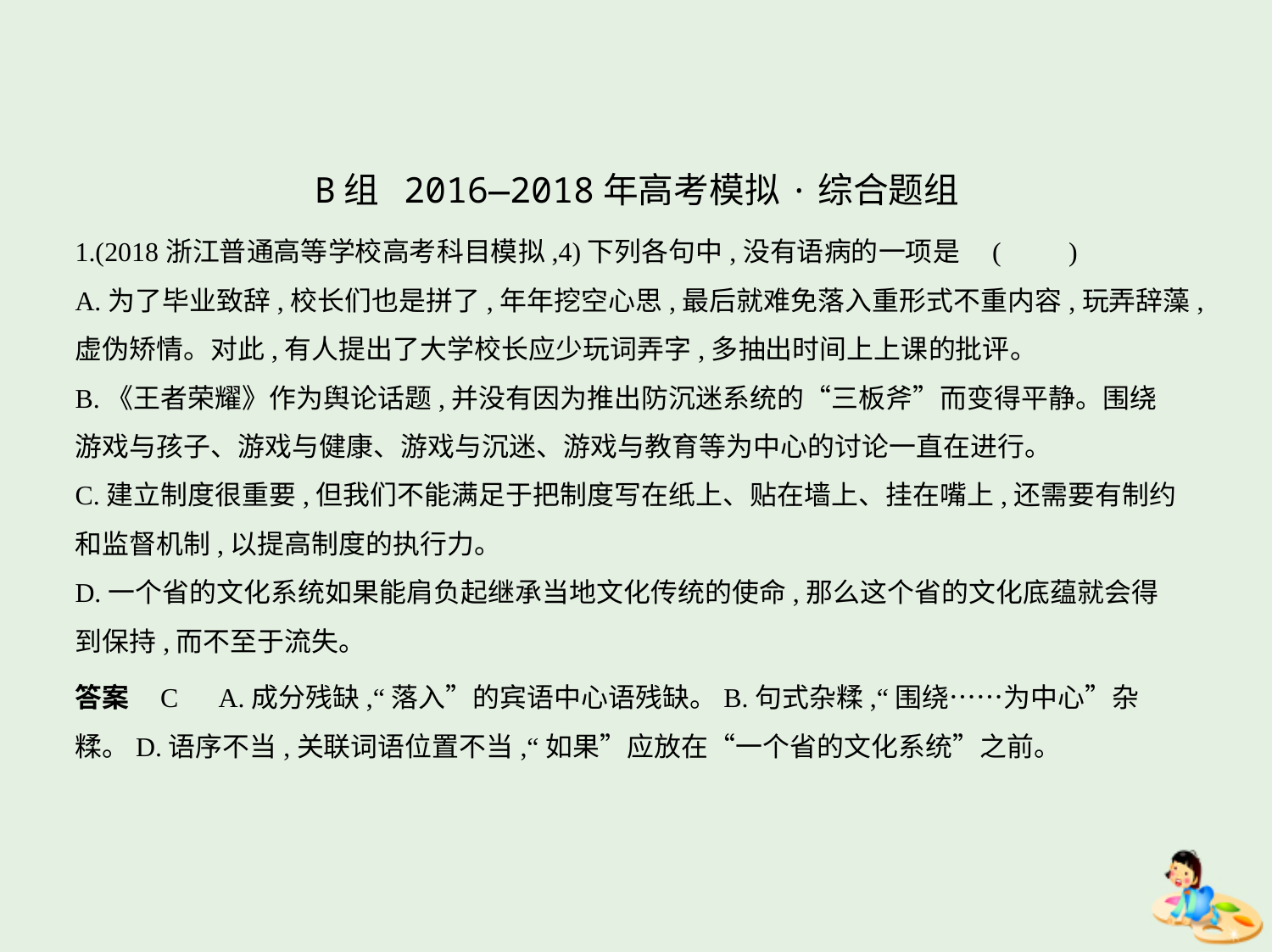

B组  2016—2018年高考模拟·综合题组
1.(2018浙江普通高等学校高考科目模拟,4)下列各句中,没有语病的一项是 (　　)
A.为了毕业致辞,校长们也是拼了,年年挖空心思,最后就难免落入重形式不重内容,玩弄辞藻,
虚伪矫情。对此,有人提出了大学校长应少玩词弄字,多抽出时间上上课的批评。
B.《王者荣耀》作为舆论话题,并没有因为推出防沉迷系统的“三板斧”而变得平静。围绕
游戏与孩子、游戏与健康、游戏与沉迷、游戏与教育等为中心的讨论一直在进行。
C.建立制度很重要,但我们不能满足于把制度写在纸上、贴在墙上、挂在嘴上,还需要有制约
和监督机制,以提高制度的执行力。
D.一个省的文化系统如果能肩负起继承当地文化传统的使命,那么这个省的文化底蕴就会得
到保持,而不至于流失。
答案    C　A.成分残缺,“落入”的宾语中心语残缺。B.句式杂糅,“围绕……为中心”杂
糅。D.语序不当,关联词语位置不当,“如果”应放在“一个省的文化系统”之前。